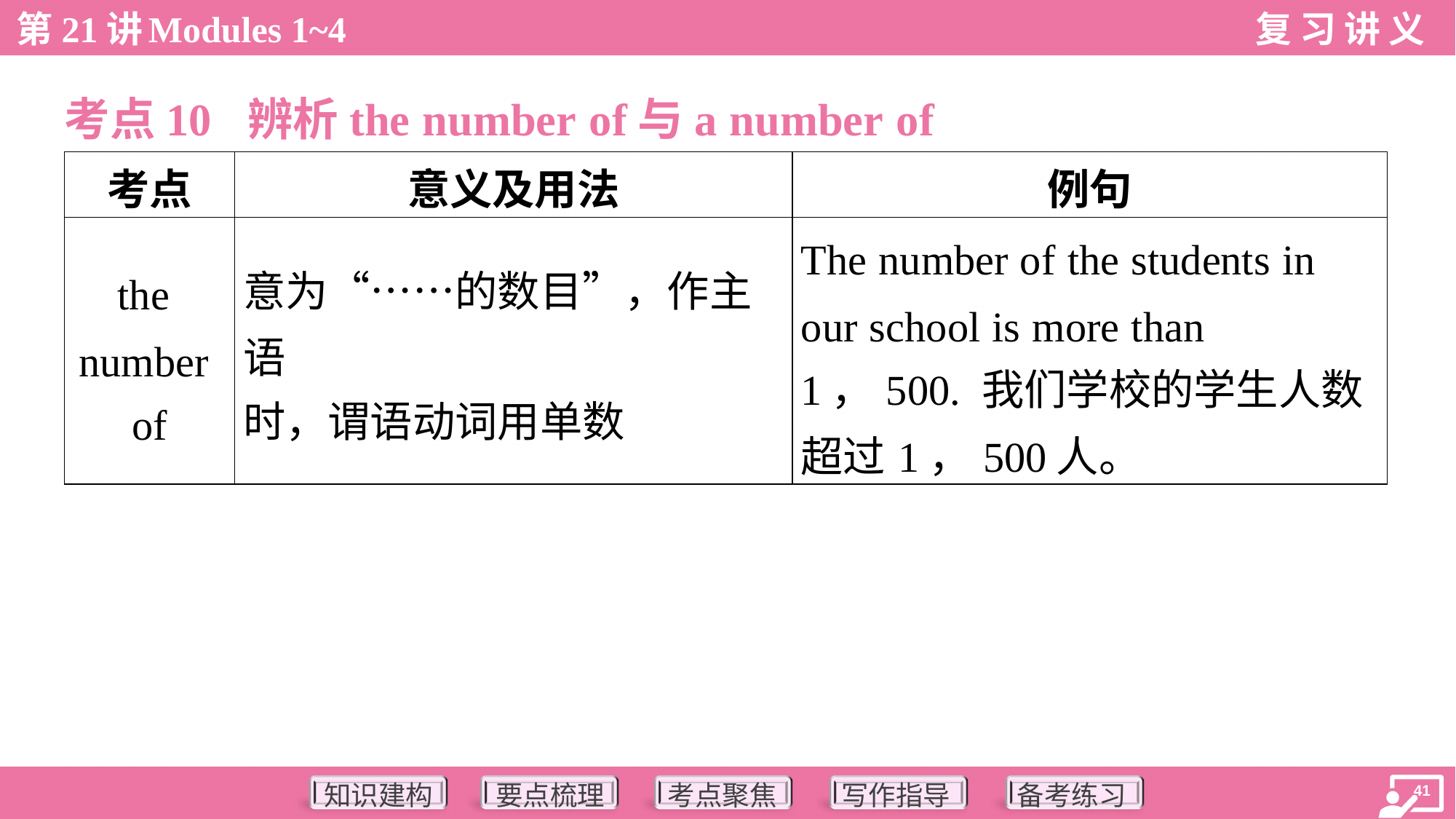

考点10  辨析the number of与a number of
| 考点 | 意义及用法 | 例句 |
| --- | --- | --- |
| the number of | 意为“……的数目”，作主语 时，谓语动词用单数 | The number of the students in our school is more than 1，500. 我们学校的学生人数超过1，500人。 |